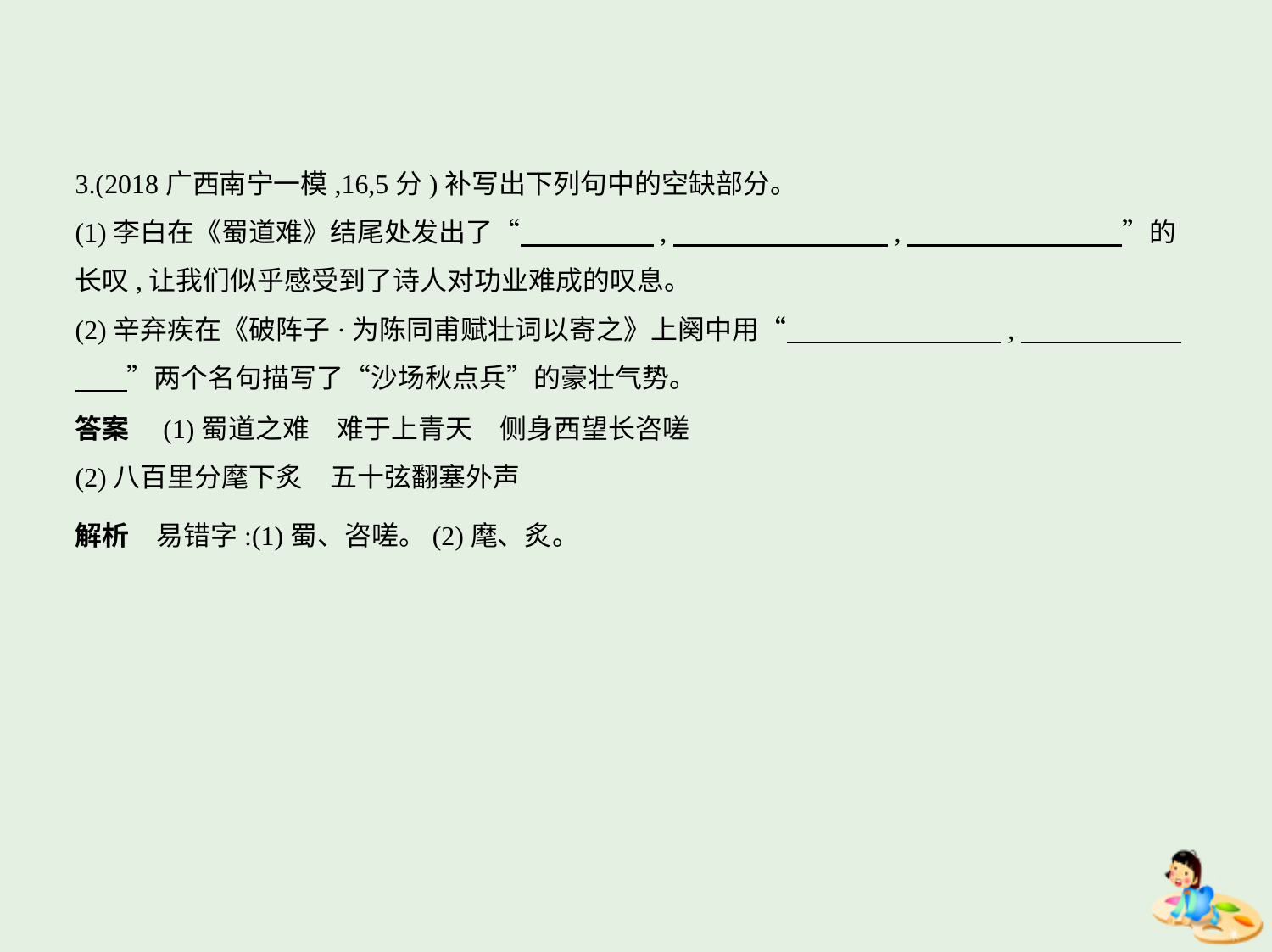

3.(2018广西南宁一模,16,5分)补写出下列句中的空缺部分。
(1)李白在《蜀道难》结尾处发出了“　　　　    ,　　　　　　　    ,　　　　　　　    ”的
长叹,让我们似乎感受到了诗人对功业难成的叹息。
(2)辛弃疾在《破阵子·为陈同甫赋壮词以寄之》上阕中用“　　　　　　　    ,　　　　　    
　    ”两个名句描写了“沙场秋点兵”的豪壮气势。
答案　(1)蜀道之难　难于上青天　侧身西望长咨嗟
(2)八百里分麾下炙　五十弦翻塞外声
解析　易错字:(1)蜀、咨嗟。(2)麾、炙。